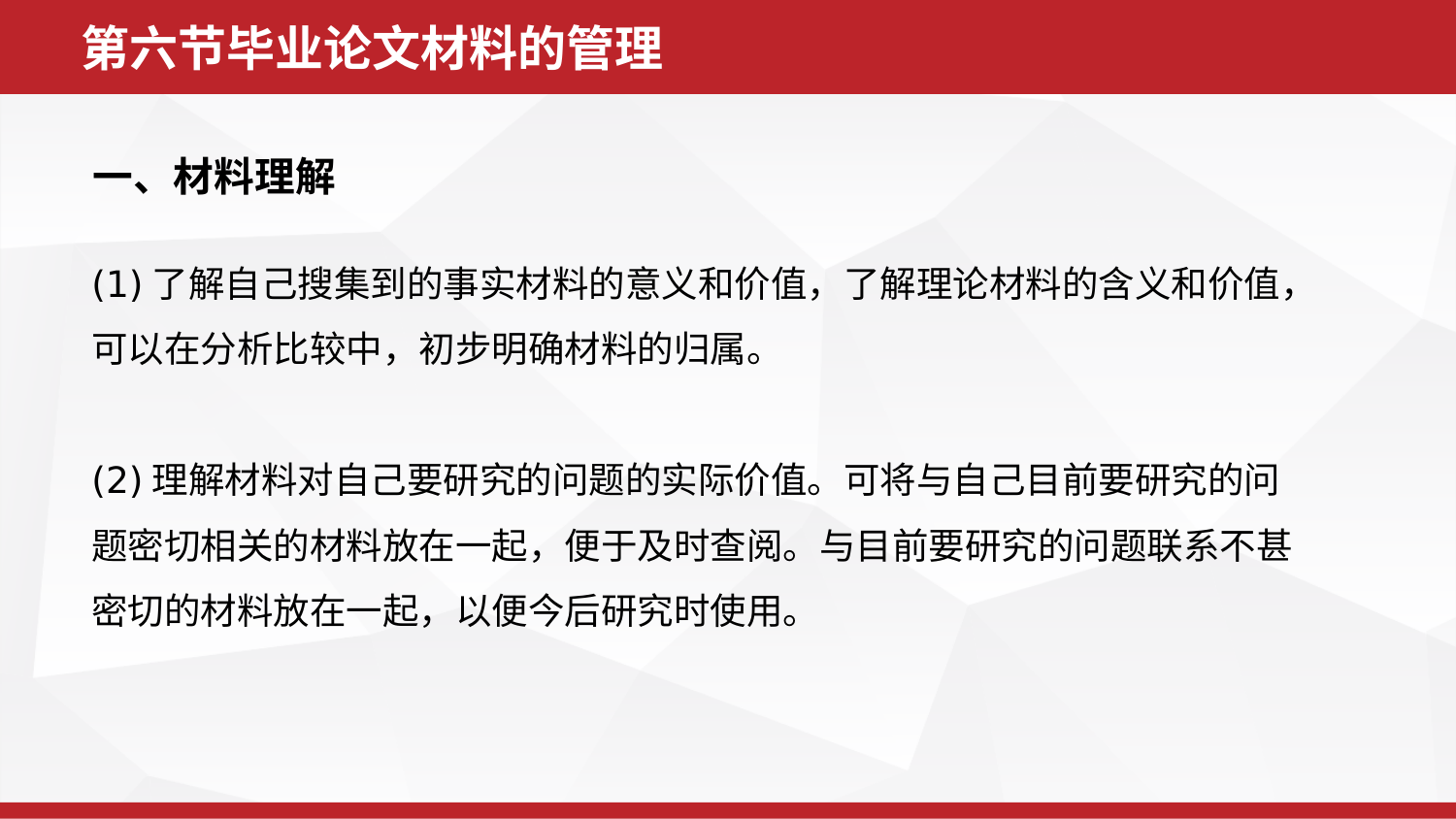

第六节毕业论文材料的管理
一、材料理解
(1)了解自己搜集到的事实材料的意义和价值，了解理论材料的含义和价值，可以在分析比较中，初步明确材料的归属。

(2)理解材料对自己要研究的问题的实际价值。可将与自己目前要研究的问题密切相关的材料放在一起，便于及时查阅。与目前要研究的问题联系不甚密切的材料放在一起，以便今后研究时使用。